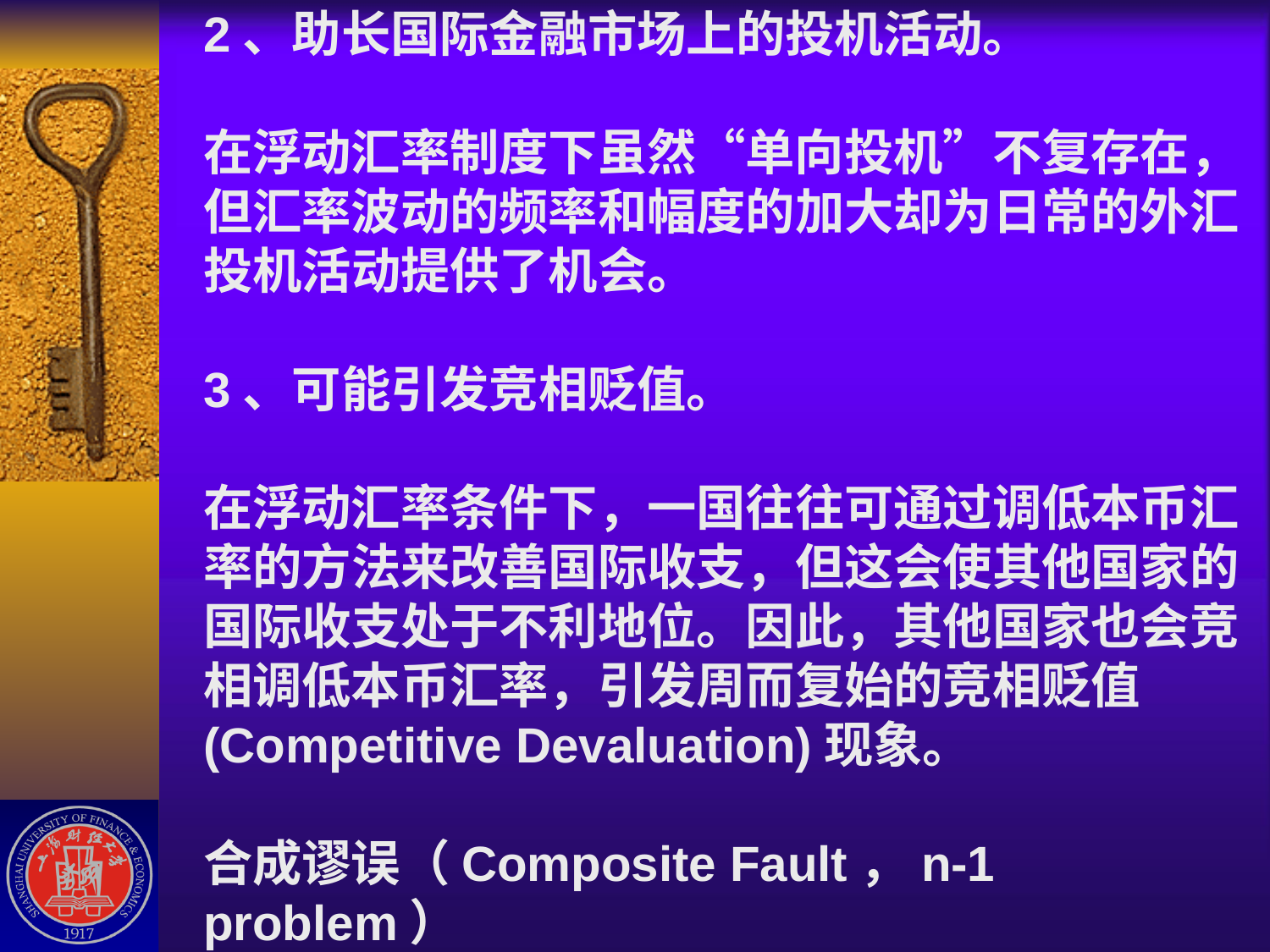

# 2、助长国际金融市场上的投机活动。 在浮动汇率制度下虽然“单向投机”不复存在，但汇率波动的频率和幅度的加大却为日常的外汇投机活动提供了机会。 3、可能引发竞相贬值。 在浮动汇率条件下，一国往往可通过调低本币汇率的方法来改善国际收支，但这会使其他国家的 国际收支处于不利地位。因此，其他国家也会竞相调低本币汇率，引发周而复始的竞相贬值 (Competitive Devaluation)现象。 合成谬误（Composite Fault，n-1 problem）